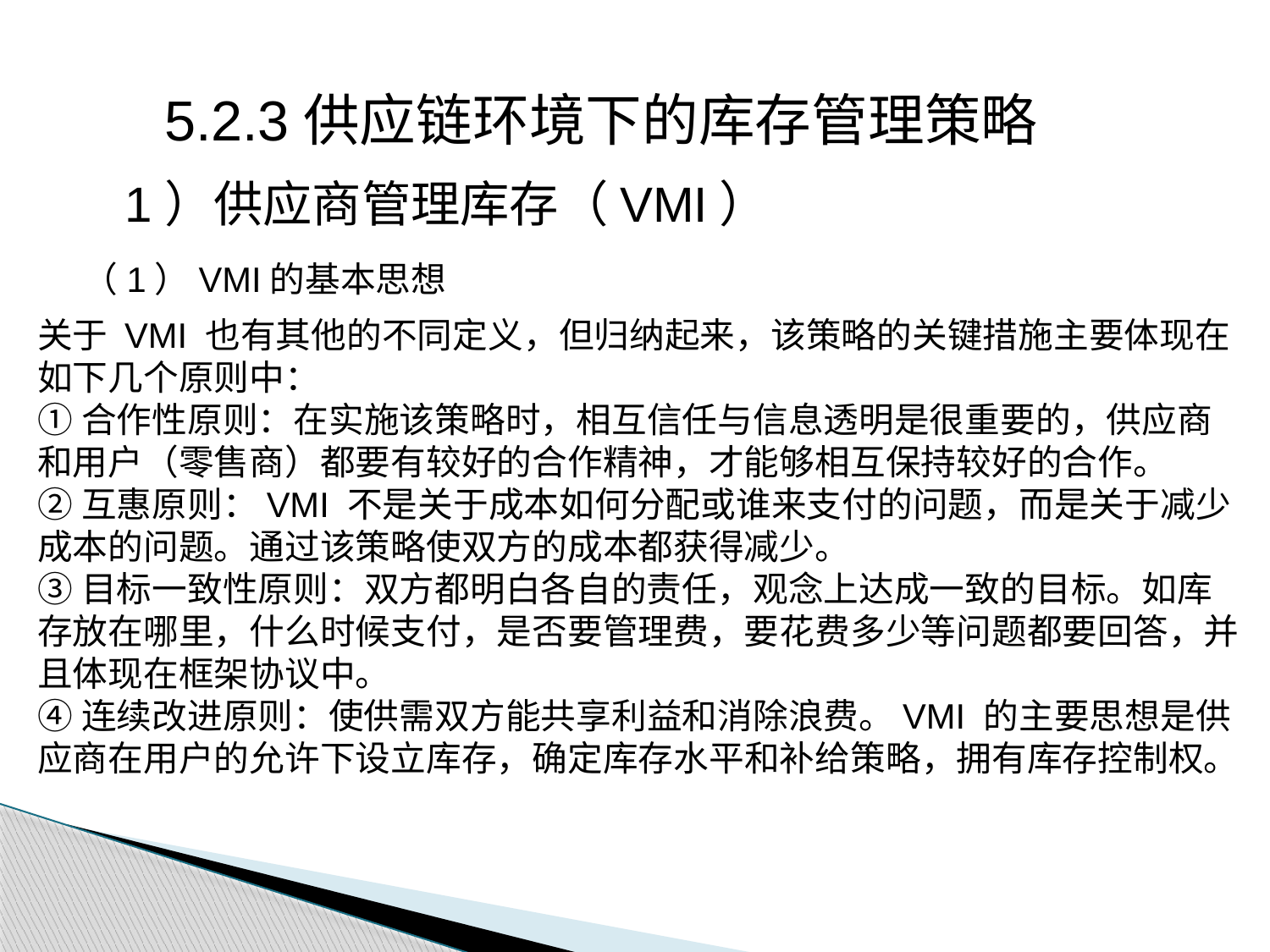

5.2.3供应链环境下的库存管理策略
1）供应商管理库存（VMI）
（1）VMI的基本思想
关于 VMI 也有其他的不同定义，但归纳起来，该策略的关键措施主要体现在如下几个原则中：
①合作性原则：在实施该策略时，相互信任与信息透明是很重要的，供应商和用户（零售商）都要有较好的合作精神，才能够相互保持较好的合作。
②互惠原则：VMI 不是关于成本如何分配或谁来支付的问题，而是关于减少成本的问题。通过该策略使双方的成本都获得减少。
③目标一致性原则：双方都明白各自的责任，观念上达成一致的目标。如库存放在哪里，什么时候支付，是否要管理费，要花费多少等问题都要回答，并且体现在框架协议中。
④连续改进原则：使供需双方能共享利益和消除浪费。VMI 的主要思想是供应商在用户的允许下设立库存，确定库存水平和补给策略，拥有库存控制权。